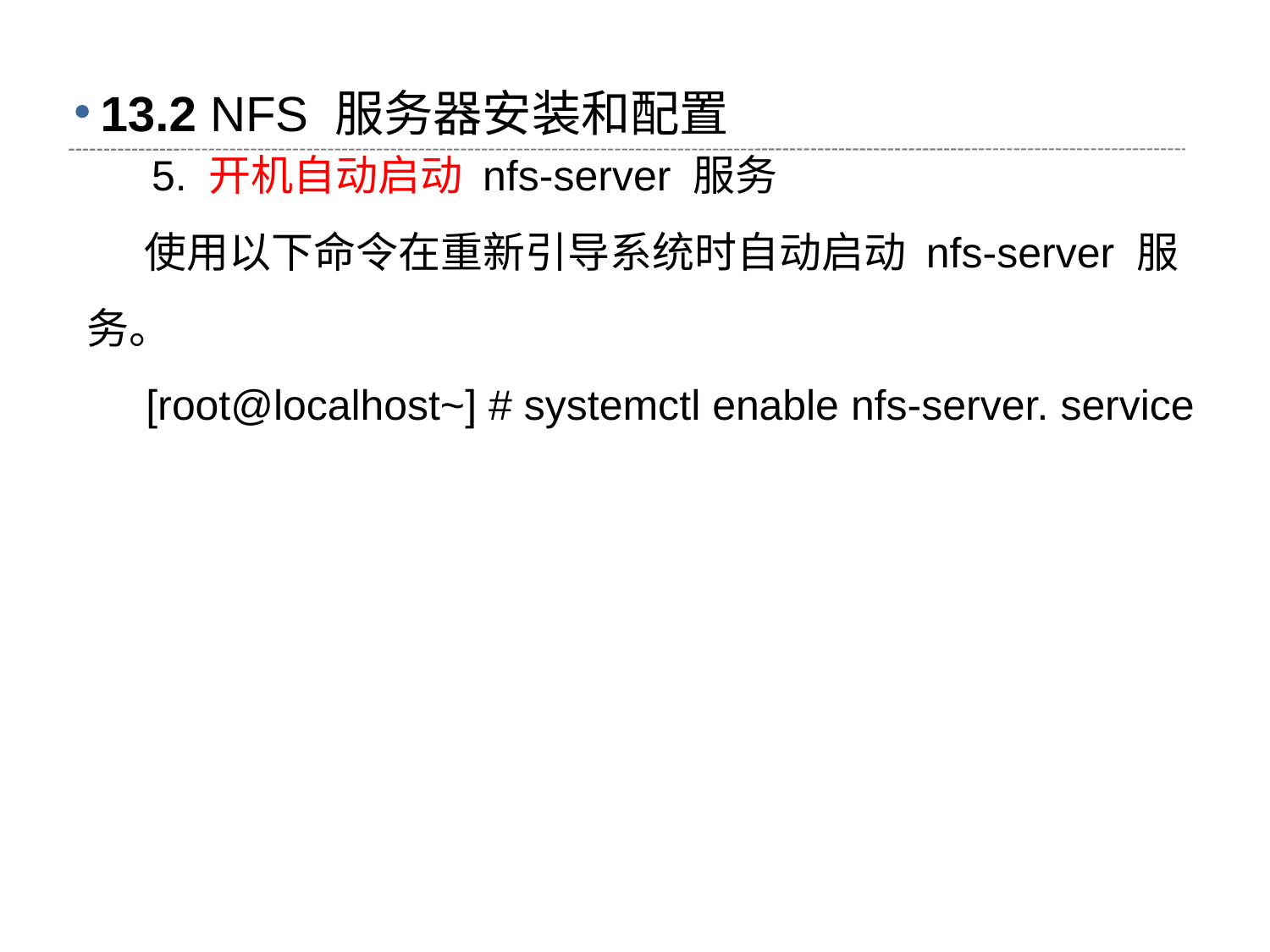

# 13.2 NFS 服务器安装和配置

     5. 开机自动启动 nfs-server 服务
     使用以下命令在重新引导系统时自动启动 nfs-server 服务。
     [root@localhost~] # systemctl enable nfs-server. service